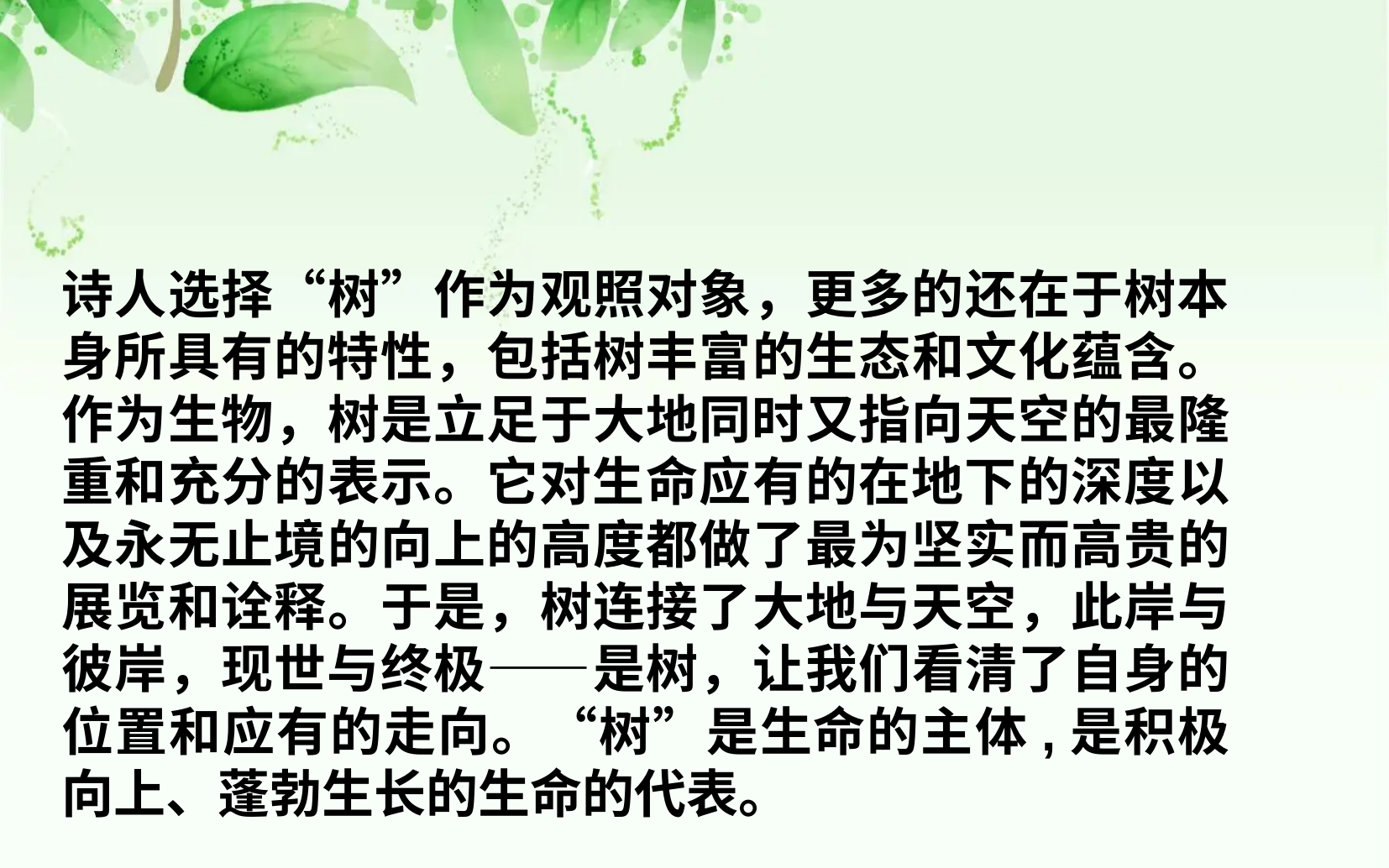

诗人选择“树”作为观照对象，更多的还在于树本身所具有的特性，包括树丰富的生态和文化蕴含。作为生物，树是立足于大地同时又指向天空的最隆重和充分的表示。它对生命应有的在地下的深度以及永无止境的向上的高度都做了最为坚实而高贵的展览和诠释。于是，树连接了大地与天空，此岸与彼岸，现世与终极——是树，让我们看清了自身的位置和应有的走向。“树”是生命的主体,是积极向上、蓬勃生长的生命的代表。